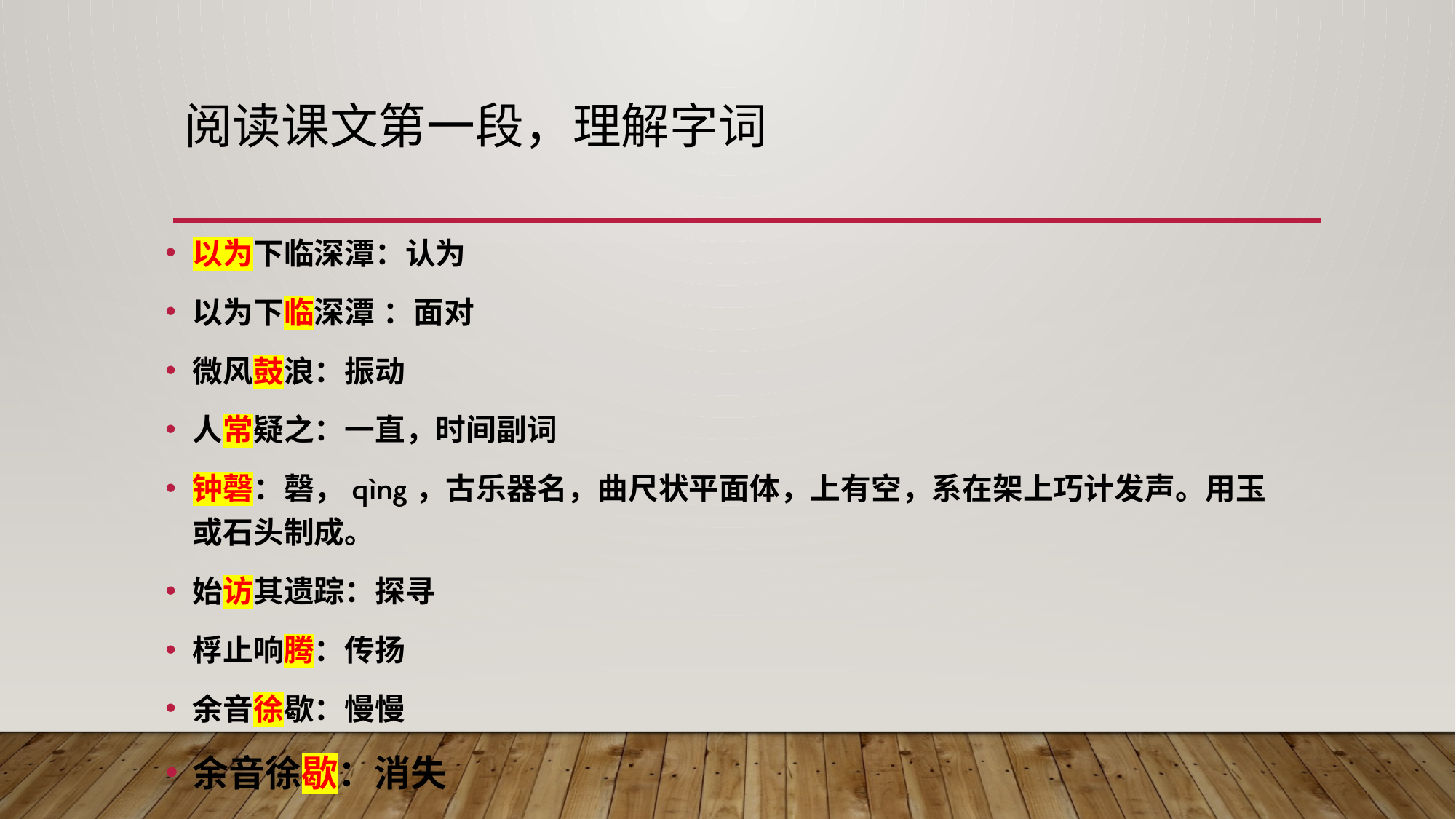

# 阅读课文第一段，理解字词
以为下临深潭：认为
以为下临深潭 ：面对
微风鼓浪：振动
人常疑之：一直，时间副词
钟磬：磬，qìng，古乐器名，曲尺状平面体，上有空，系在架上巧计发声。用玉或石头制成。
始访其遗踪：探寻
桴止响腾：传扬
余音徐歇：慢慢
余音徐歇：消失